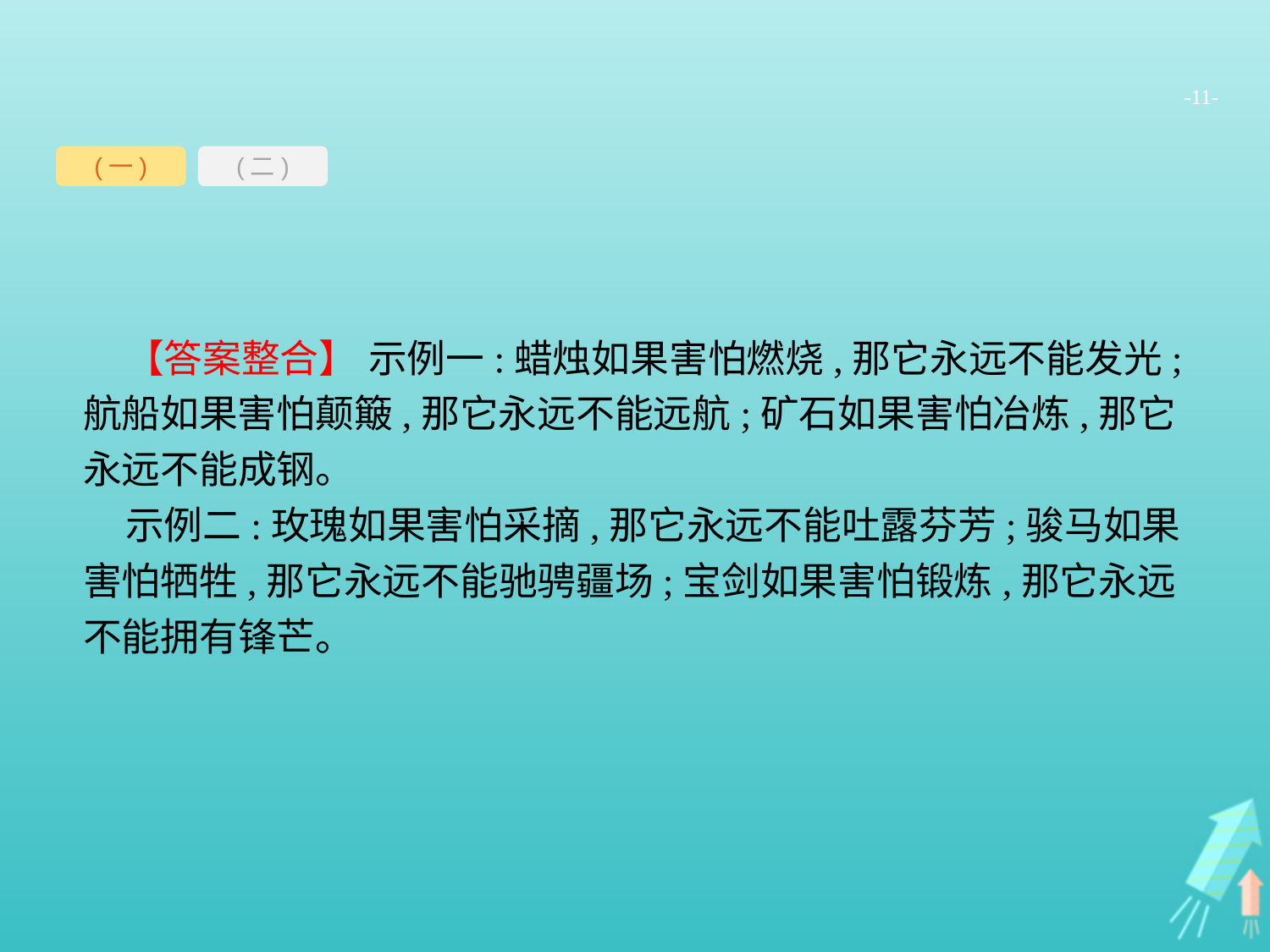

-11-
(一)
(二)
【答案整合】 示例一:蜡烛如果害怕燃烧,那它永远不能发光;航船如果害怕颠簸,那它永远不能远航;矿石如果害怕冶炼,那它永远不能成钢。
示例二:玫瑰如果害怕采摘,那它永远不能吐露芬芳;骏马如果害怕牺牲,那它永远不能驰骋疆场;宝剑如果害怕锻炼,那它永远不能拥有锋芒。